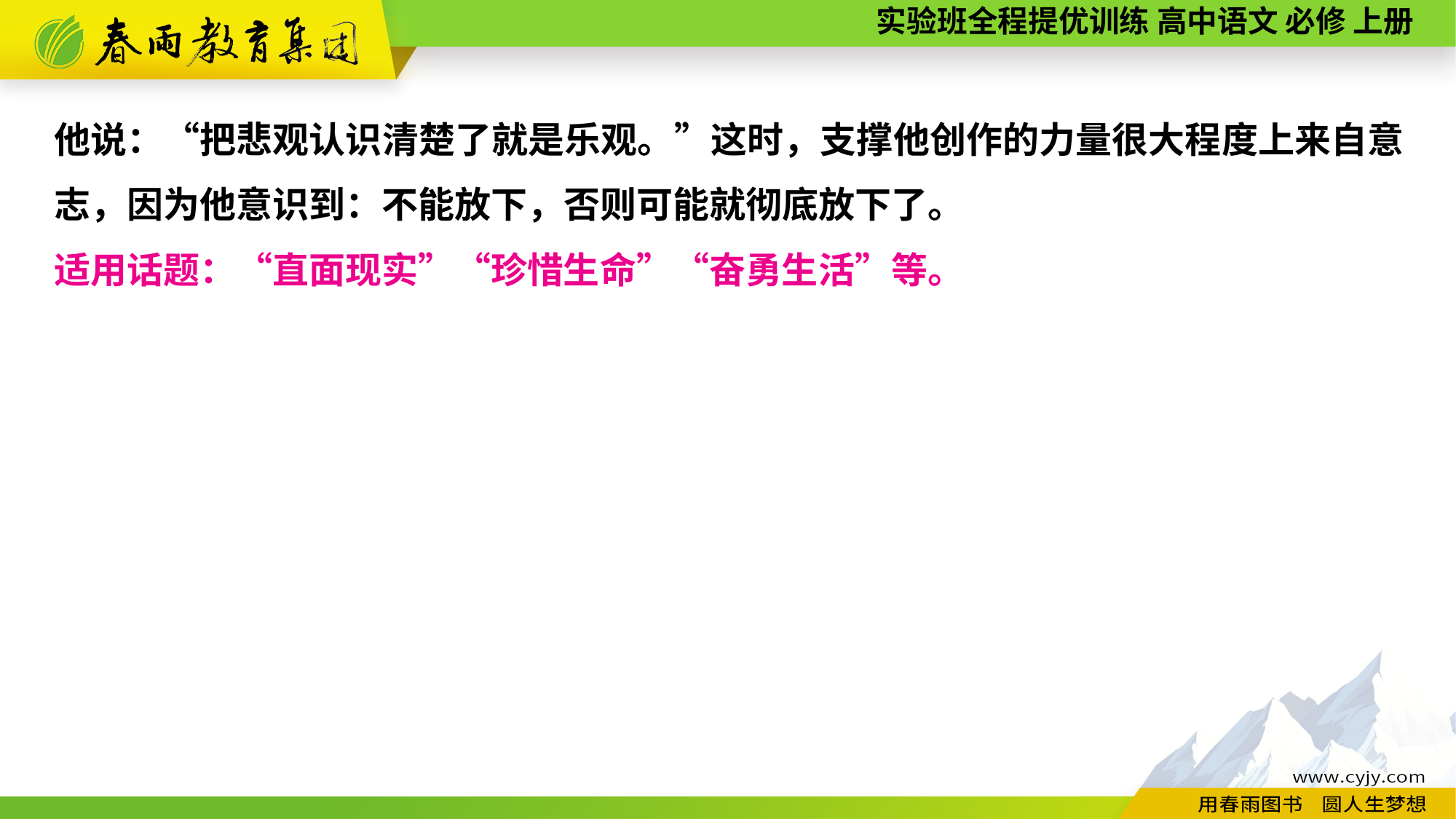

他说：“把悲观认识清楚了就是乐观。”这时，支撑他创作的力量很大程度上来自意志，因为他意识到：不能放下，否则可能就彻底放下了。
适用话题：“直面现实”“珍惜生命”“奋勇生活”等。